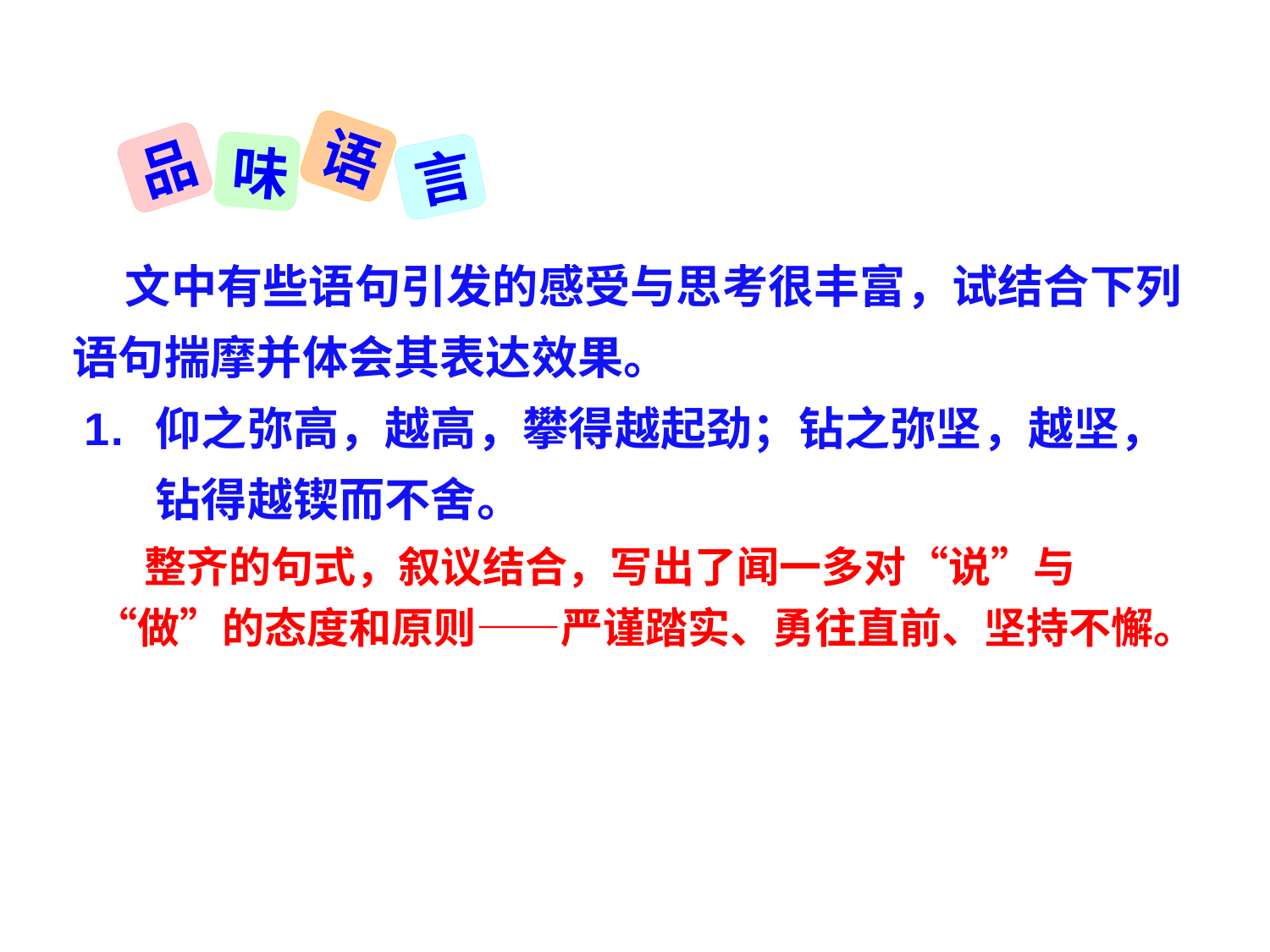

语
品
味
言
    文中有些语句引发的感受与思考很丰富，试结合下列语句揣摩并体会其表达效果。
仰之弥高，越高，攀得越起劲；钻之弥坚，越坚，钻得越锲而不舍。
    整齐的句式，叙议结合，写出了闻一多对“说”与“做”的态度和原则——严谨踏实、勇往直前、坚持不懈。